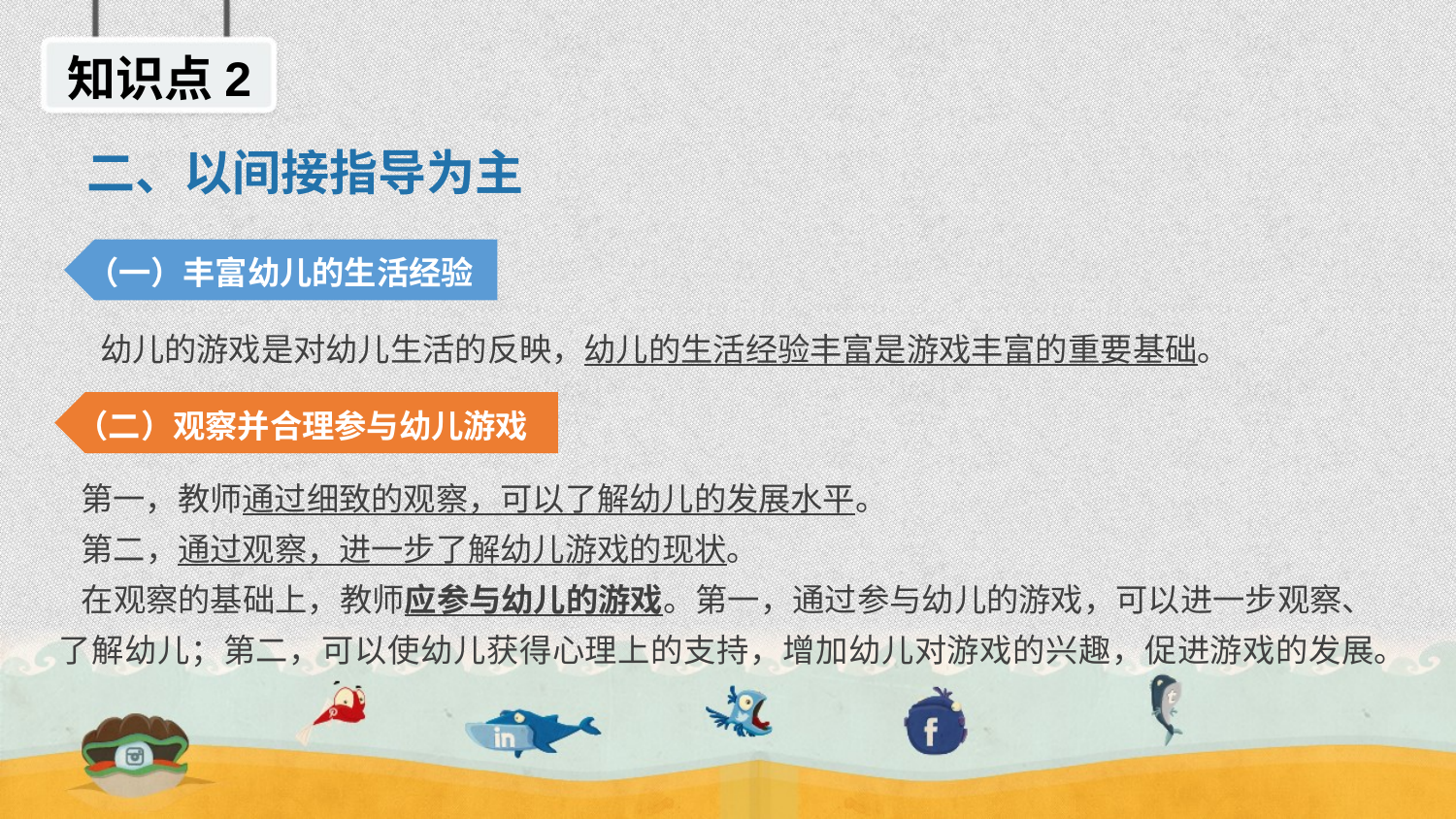

知识点2
二、以间接指导为主

（一）丰富幼儿的生活经验
  幼儿的游戏是对幼儿生活的反映，幼儿的生活经验丰富是游戏丰富的重要基础。

（二）观察并合理参与幼儿游戏
  第一，教师通过细致的观察，可以了解幼儿的发展水平。
  第二，通过观察，进一步了解幼儿游戏的现状。
  在观察的基础上，教师应参与幼儿的游戏。第一，通过参与幼儿的游戏，可以进一步观察、了解幼儿；第二，可以使幼儿获得心理上的支持，增加幼儿对游戏的兴趣，促进游戏的发展。